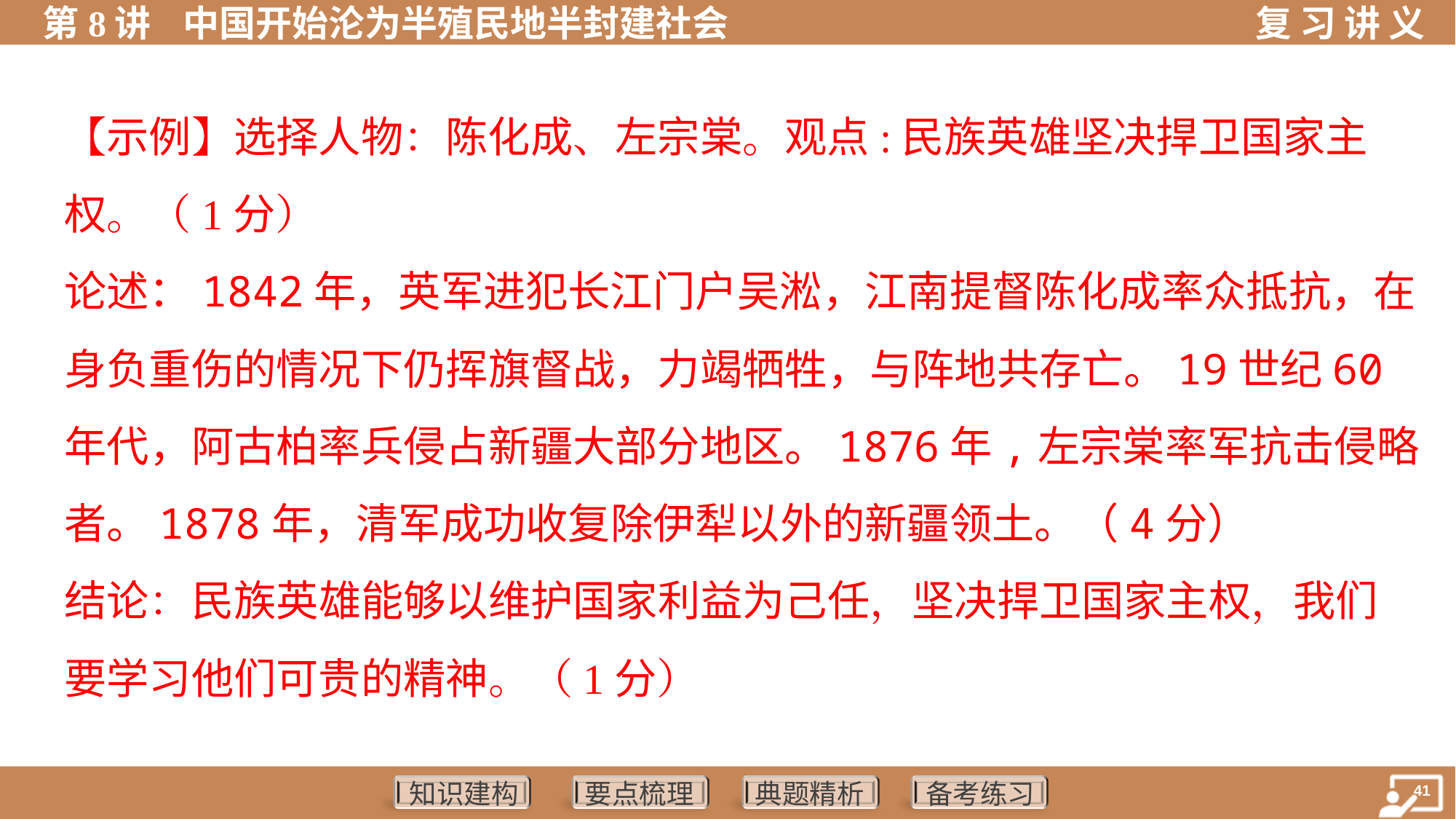

【示例】选择人物：陈化成、左宗棠。观点:民族英雄坚决捍卫国家主
权。（1分）
论述：1842年，英军进犯长江门户吴淞，江南提督陈化成率众抵抗，在
身负重伤的情况下仍挥旗督战，力竭牺牲，与阵地共存亡。19世纪60
年代，阿古柏率兵侵占新疆大部分地区。1876年,左宗棠率军抗击侵略
者。1878年，清军成功收复除伊犁以外的新疆领土。（4分）
结论：民族英雄能够以维护国家利益为己任，坚决捍卫国家主权，我们
要学习他们可贵的精神。（1分）